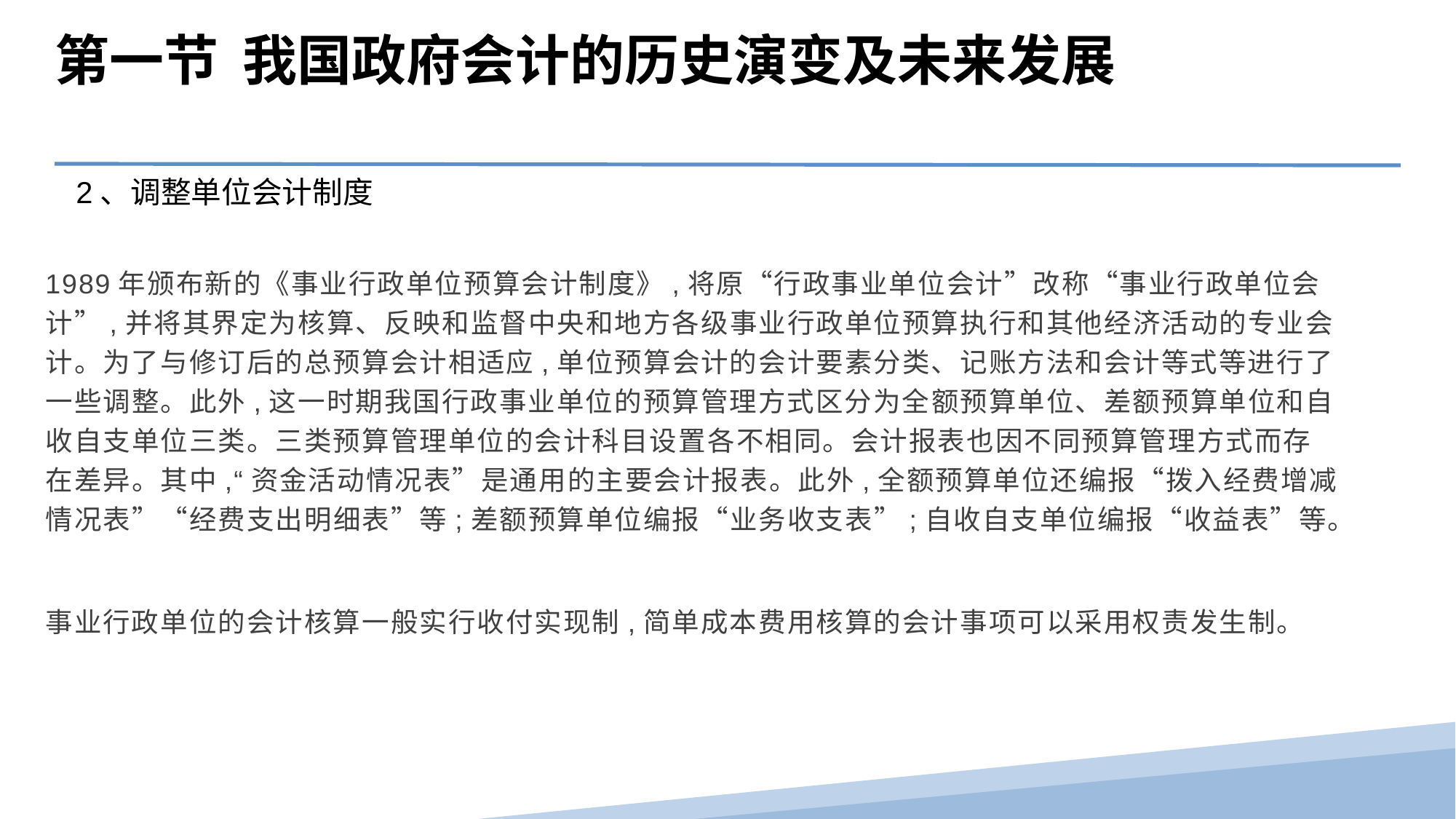

第一节  我国政府会计的历史演变及未来发展
2、调整单位会计制度
1989年颁布新的《事业行政单位预算会计制度》,将原“行政事业单位会计”改称“事业行政单位会计”,并将其界定为核算、反映和监督中央和地方各级事业行政单位预算执行和其他经济活动的专业会计。为了与修订后的总预算会计相适应,单位预算会计的会计要素分类、记账方法和会计等式等进行了一些调整。此外,这一时期我国行政事业单位的预算管理方式区分为全额预算单位、差额预算单位和自收自支单位三类。三类预算管理单位的会计科目设置各不相同。会计报表也因不同预算管理方式而存在差异。其中,“资金活动情况表”是通用的主要会计报表。此外,全额预算单位还编报“拨入经费增减情况表”“经费支出明细表”等;差额预算单位编报“业务收支表”;自收自支单位编报“收益表”等。

事业行政单位的会计核算一般实行收付实现制,简单成本费用核算的会计事项可以采用权责发生制。